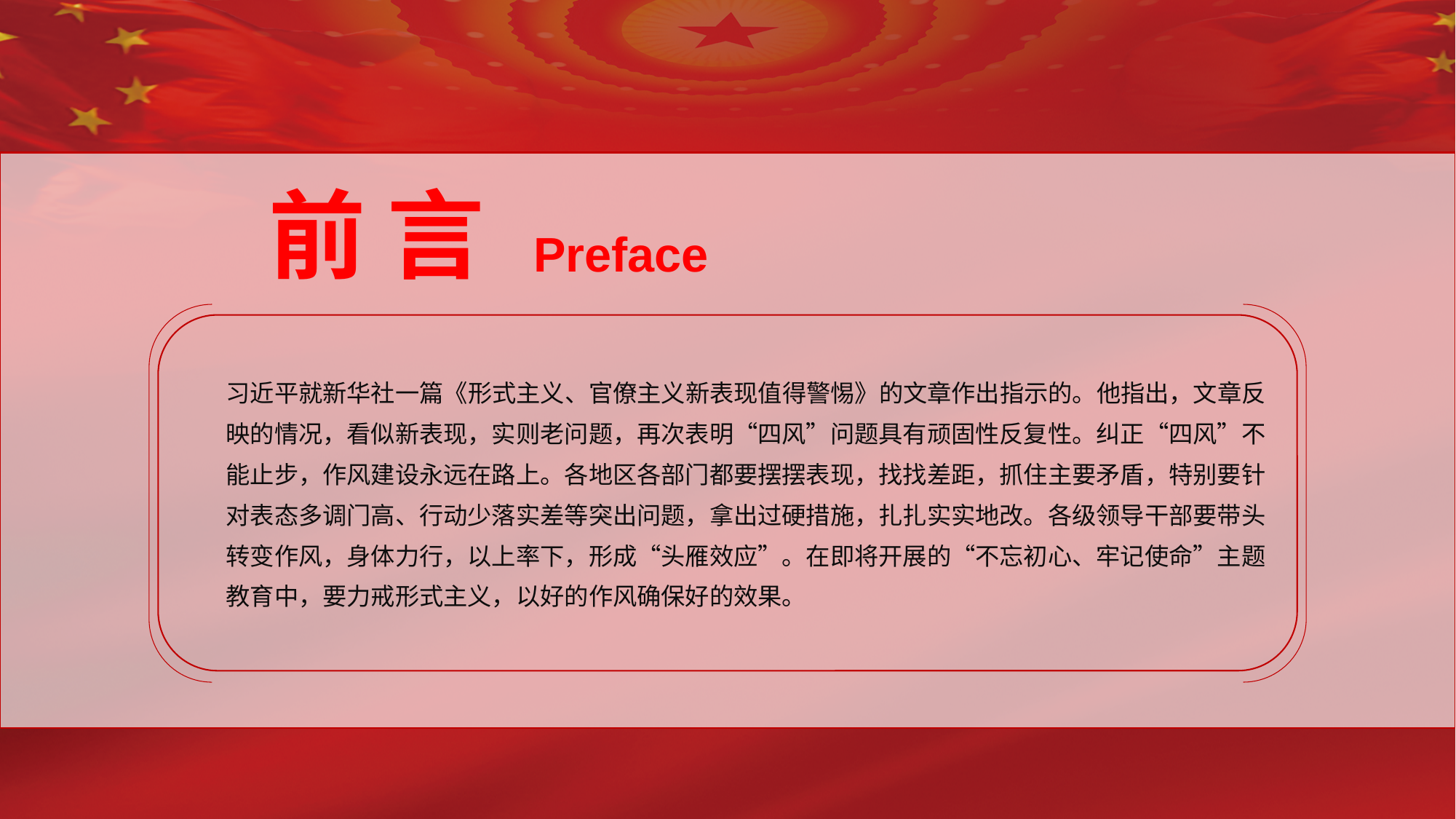

前 言
Preface

习近平就新华社一篇《形式主义、官僚主义新表现值得警惕》的文章作出指示的。他指出，文章反映的情况，看似新表现，实则老问题，再次表明“四风”问题具有顽固性反复性。纠正“四风”不能止步，作风建设永远在路上。各地区各部门都要摆摆表现，找找差距，抓住主要矛盾，特别要针对表态多调门高、行动少落实差等突出问题，拿出过硬措施，扎扎实实地改。各级领导干部要带头转变作风，身体力行，以上率下，形成“头雁效应”。在即将开展的“不忘初心、牢记使命”主题教育中，要力戒形式主义，以好的作风确保好的效果。